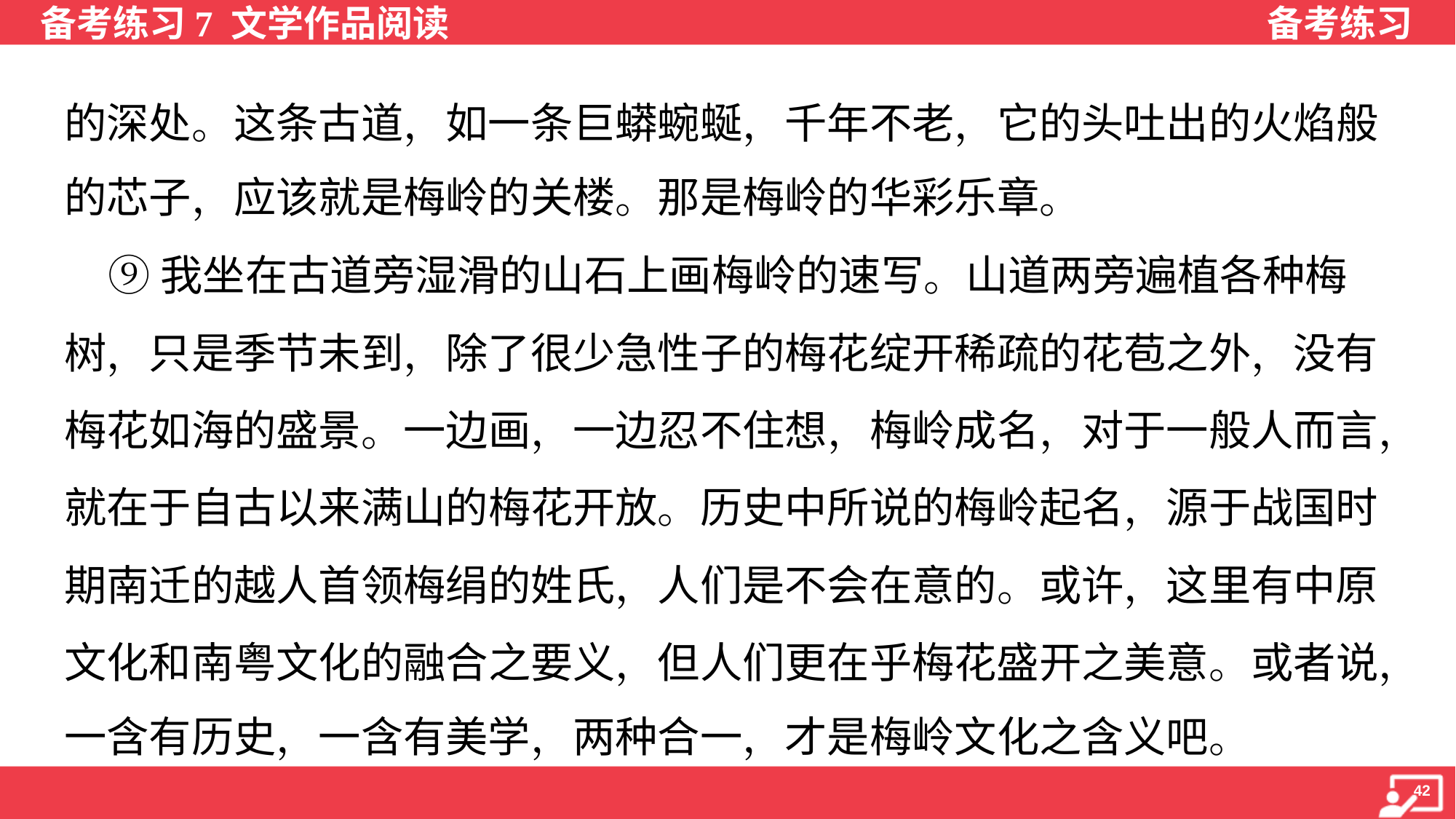

的深处。这条古道，如一条巨蟒蜿蜒，千年不老，它的头吐出的火焰般
的芯子，应该就是梅岭的关楼。那是梅岭的华彩乐章。
    ⑨我坐在古道旁湿滑的山石上画梅岭的速写。山道两旁遍植各种梅
树，只是季节未到，除了很少急性子的梅花绽开稀疏的花苞之外，没有
梅花如海的盛景。一边画，一边忍不住想，梅岭成名，对于一般人而言，
就在于自古以来满山的梅花开放。历史中所说的梅岭起名，源于战国时
期南迁的越人首领梅绢的姓氏，人们是不会在意的。或许，这里有中原
文化和南粤文化的融合之要义，但人们更在乎梅花盛开之美意。或者说，
一含有历史，一含有美学，两种合一，才是梅岭文化之含义吧。